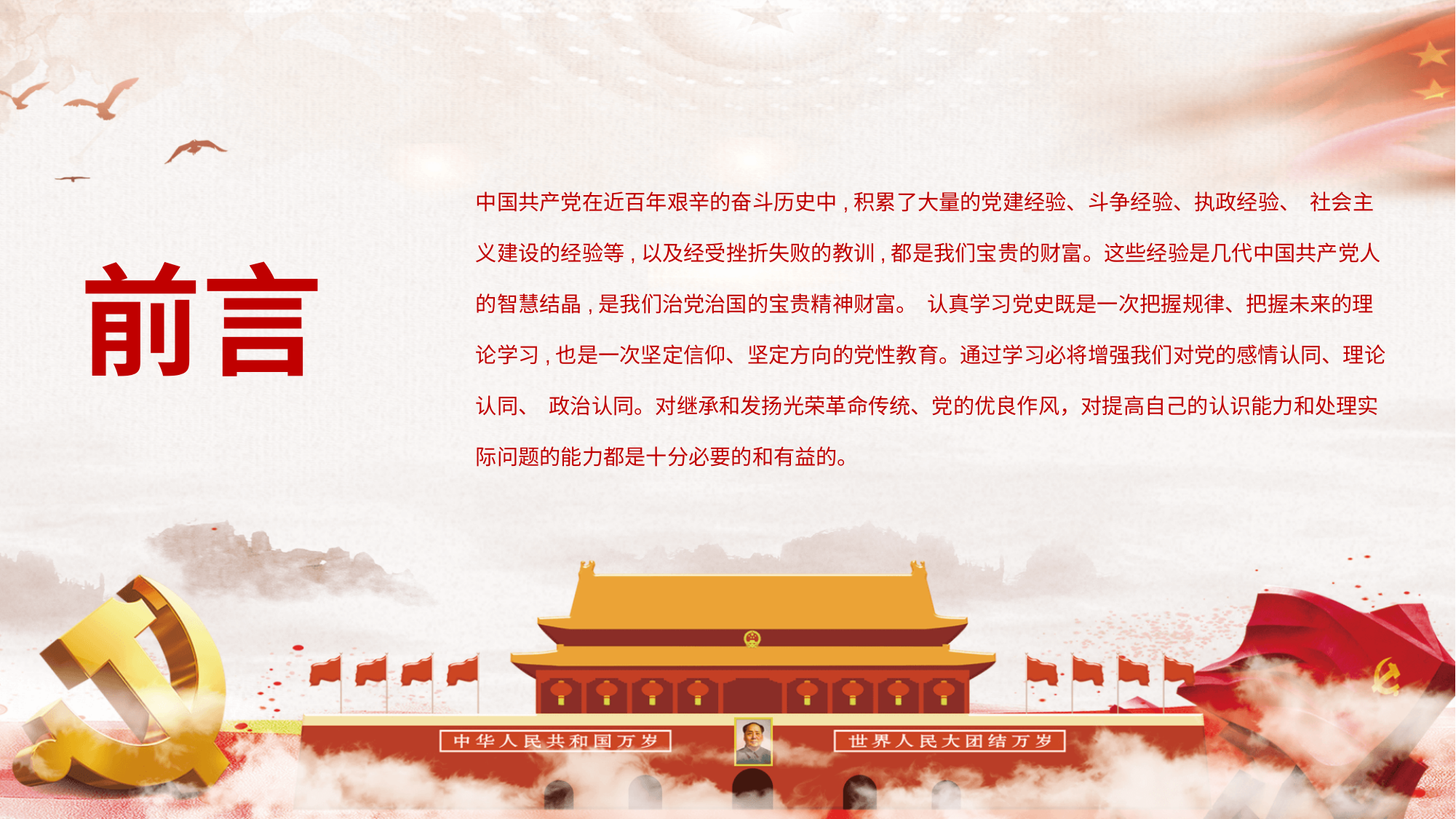

中国共产党在近百年艰辛的奋斗历史中,积累了大量的党建经验、斗争经验、执政经验、  社会主义建设的经验等,以及经受挫折失败的教训,都是我们宝贵的财富。这些经验是几代中国共产党人的智慧结晶,是我们治党治国的宝贵精神财富。  认真学习党史既是一次把握规律、把握未来的理论学习,也是一次坚定信仰、坚定方向的党性教育。通过学习必将增强我们对党的感情认同、理论认同、  政治认同。对继承和发扬光荣革命传统、党的优良作风，对提高自己的认识能力和处理实际问题的能力都是十分必要的和有益的。
前言